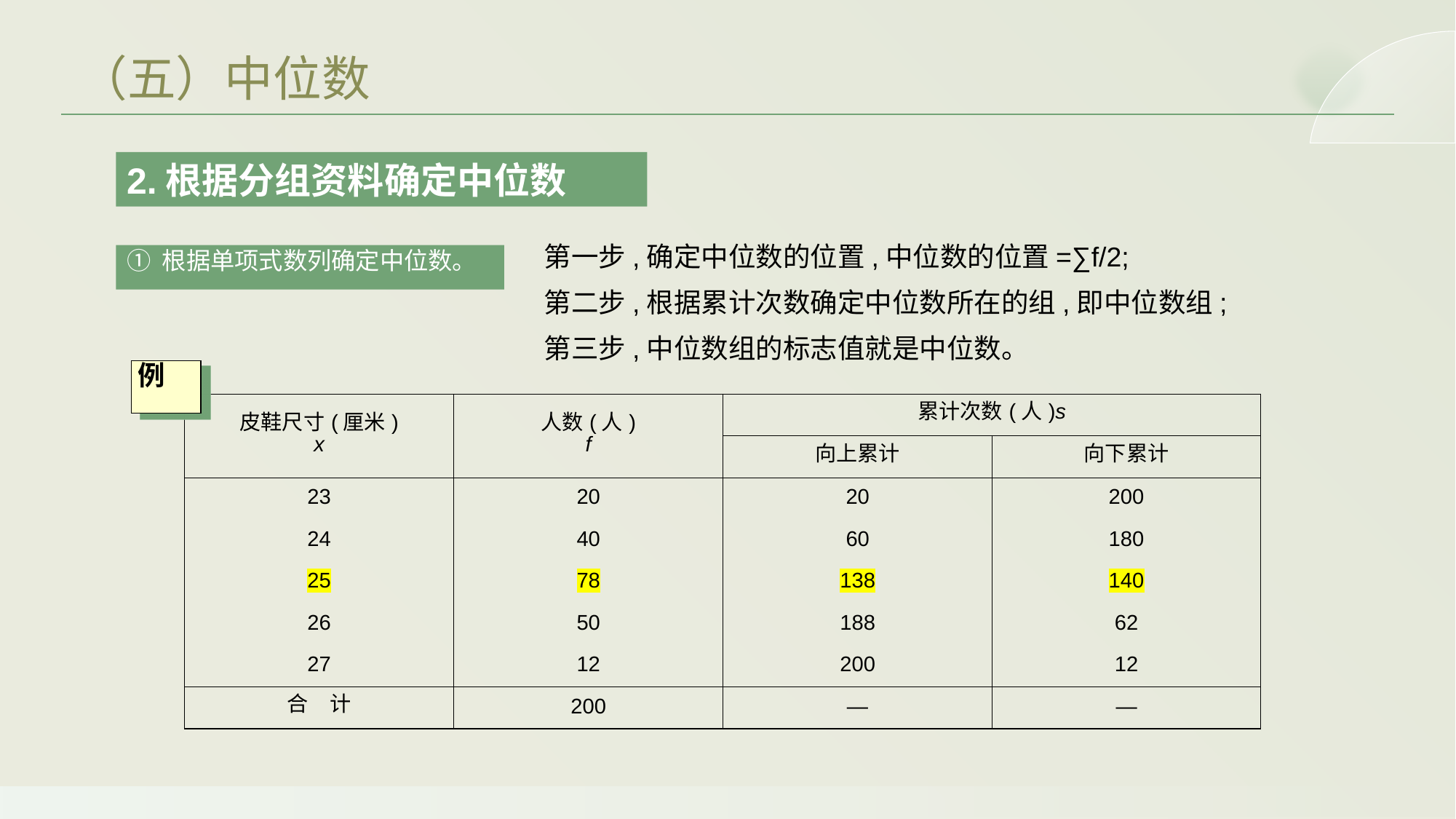

（五）中位数
2.根据分组资料确定中位数
第一步,确定中位数的位置,中位数的位置=∑f/2;
第二步,根据累计次数确定中位数所在的组,即中位数组;
第三步,中位数组的标志值就是中位数。
① 根据单项式数列确定中位数。
例

| 皮鞋尺寸(厘米) x | 人数(人) f | 累计次数(人)s |  |
| --- | --- | --- | --- |
|  |  | 向上累计 | 向下累计 |
| 23 | 20 | 20 | 200 |
| 24 | 40 | 60 | 180 |
| 25 | 78 | 138 | 140 |
| 26 | 50 | 188 | 62 |
| 27 | 12 | 200 | 12 |
| 合　计 | 200 | — | — |